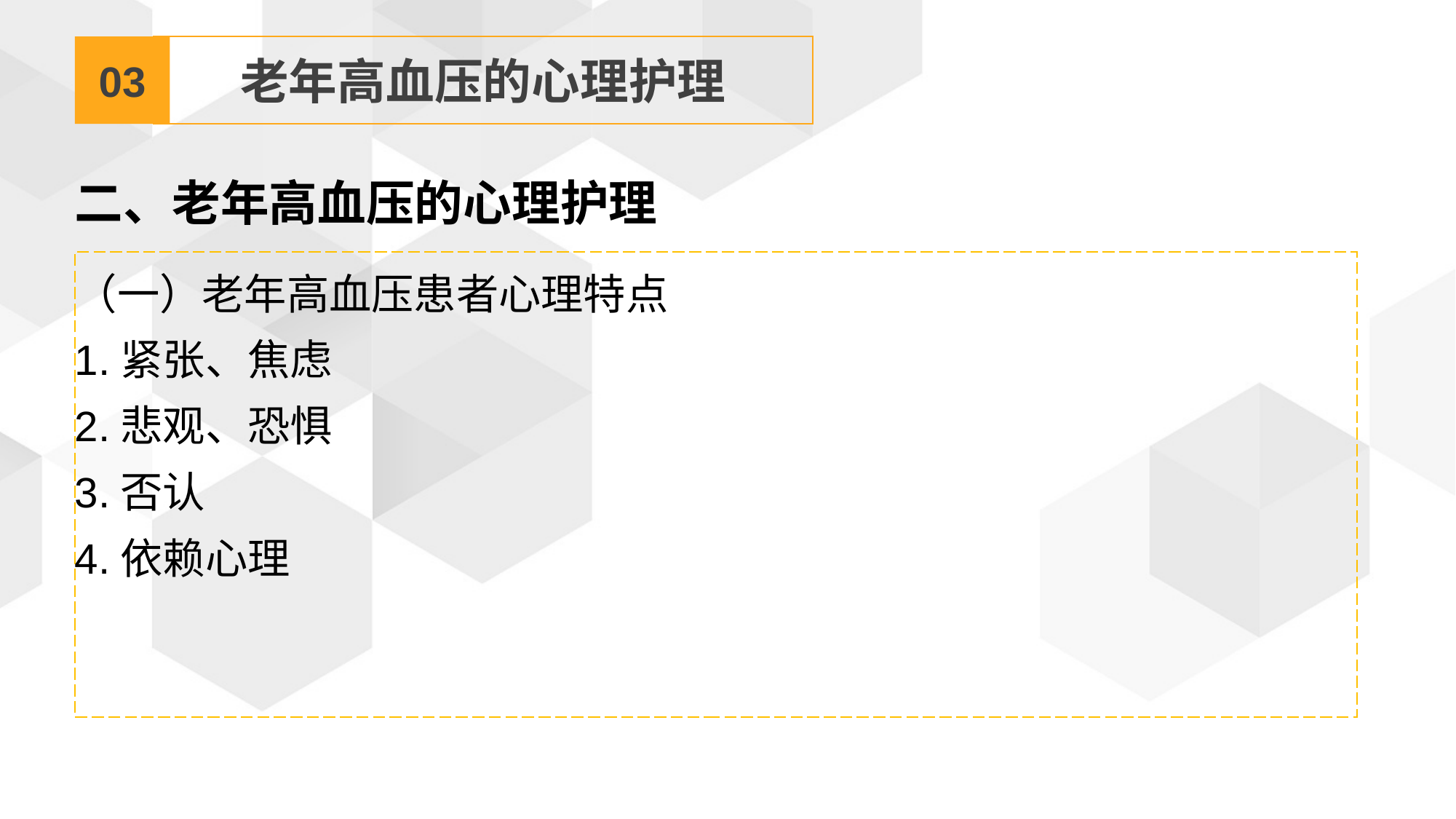

03
老年高血压的心理护理
二、老年高血压的心理护理
（一）老年高血压患者心理特点
1.紧张、焦虑
2.悲观、恐惧
3.否认
4.依赖心理